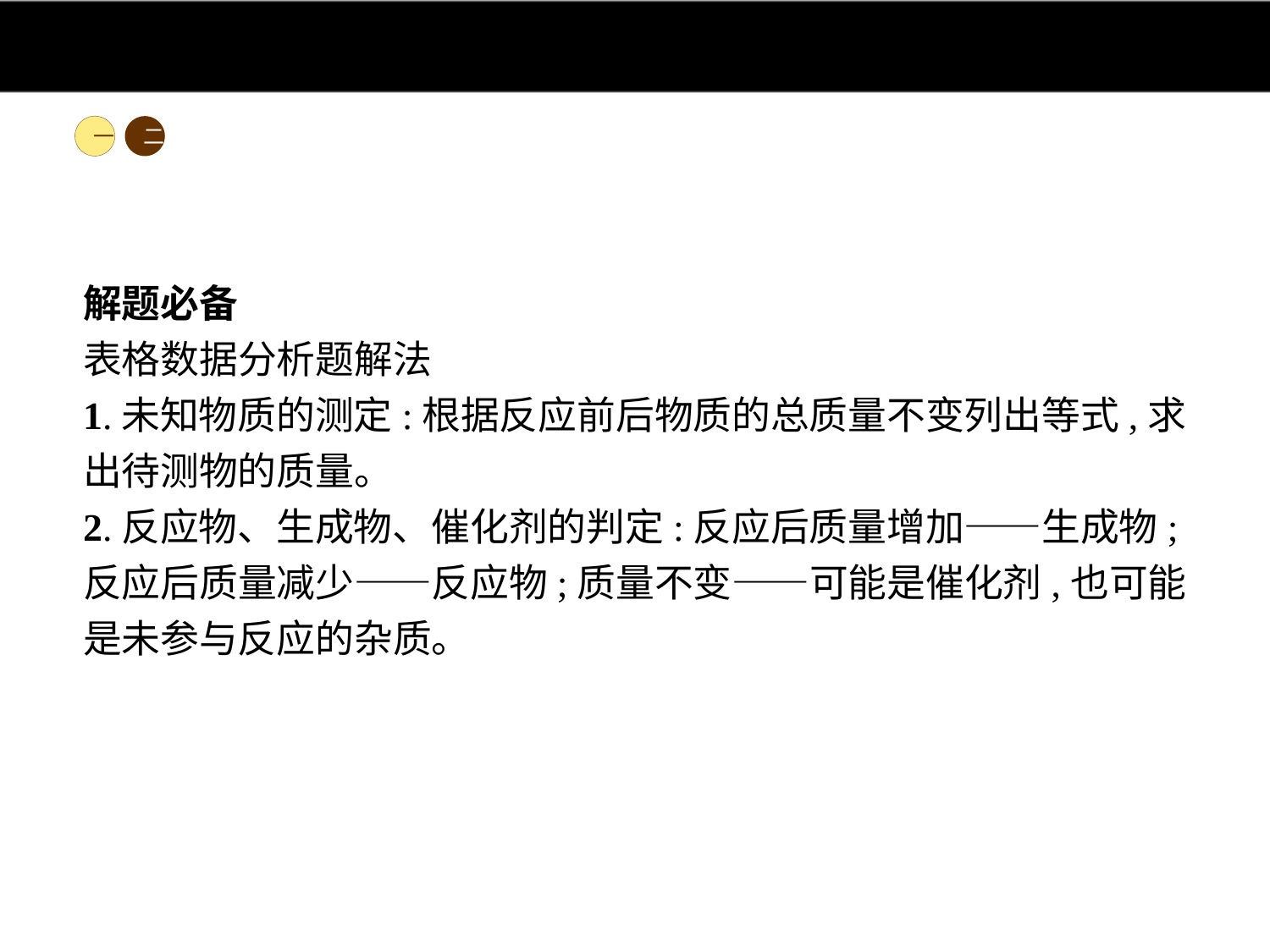

一
二
解题必备
表格数据分析题解法
1.未知物质的测定:根据反应前后物质的总质量不变列出等式,求出待测物的质量。
2.反应物、生成物、催化剂的判定:反应后质量增加——生成物;反应后质量减少——反应物;质量不变——可能是催化剂,也可能是未参与反应的杂质。